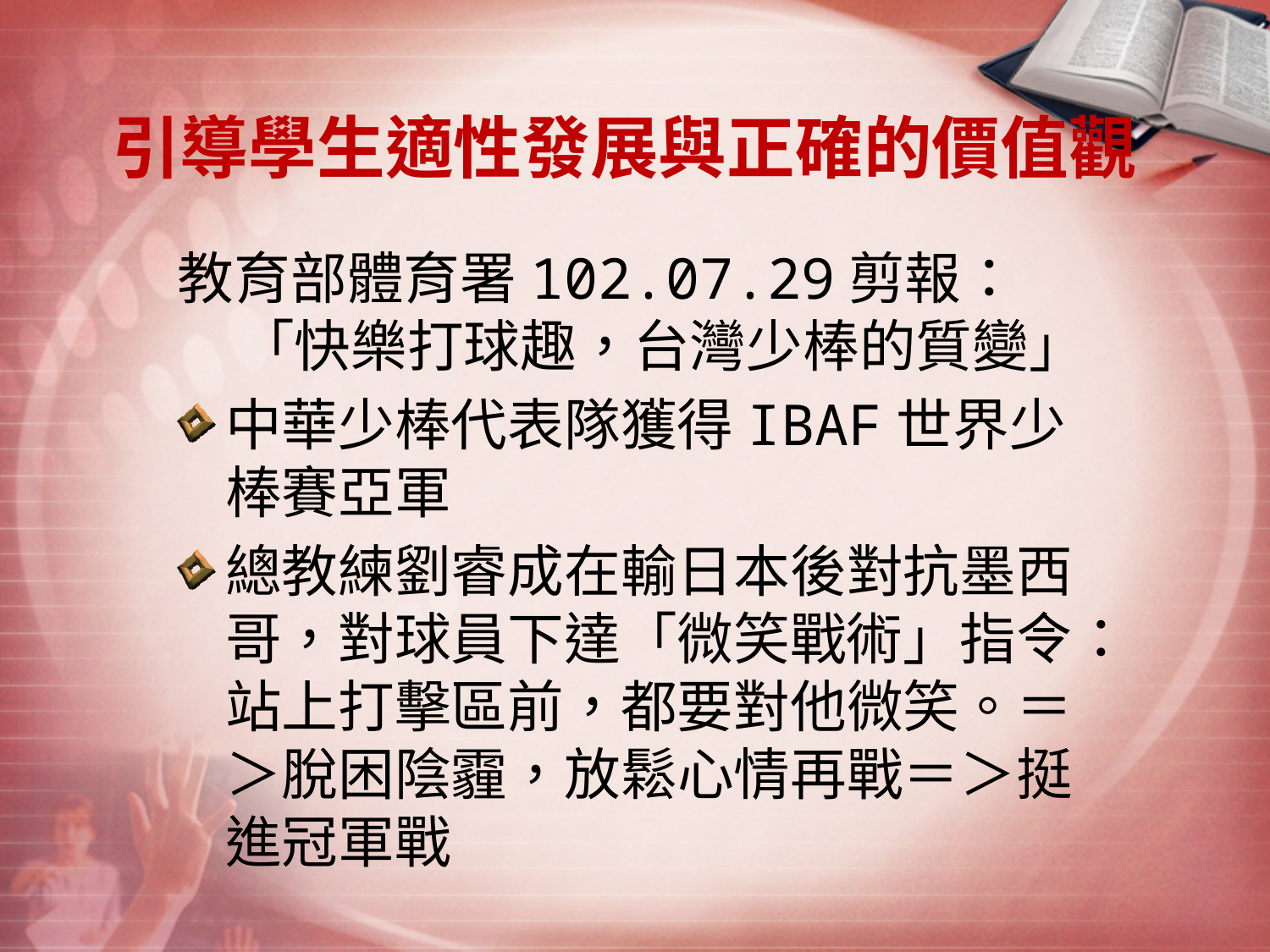

# 引導學生適性發展與正確的價值觀
教育部體育署102.07.29剪報：         「快樂打球趣，台灣少棒的質變」
中華少棒代表隊獲得IBAF世界少棒賽亞軍
總教練劉睿成在輸日本後對抗墨西哥，對球員下達「微笑戰術」指令：站上打擊區前，都要對他微笑。＝＞脫困陰霾，放鬆心情再戰＝＞挺進冠軍戰